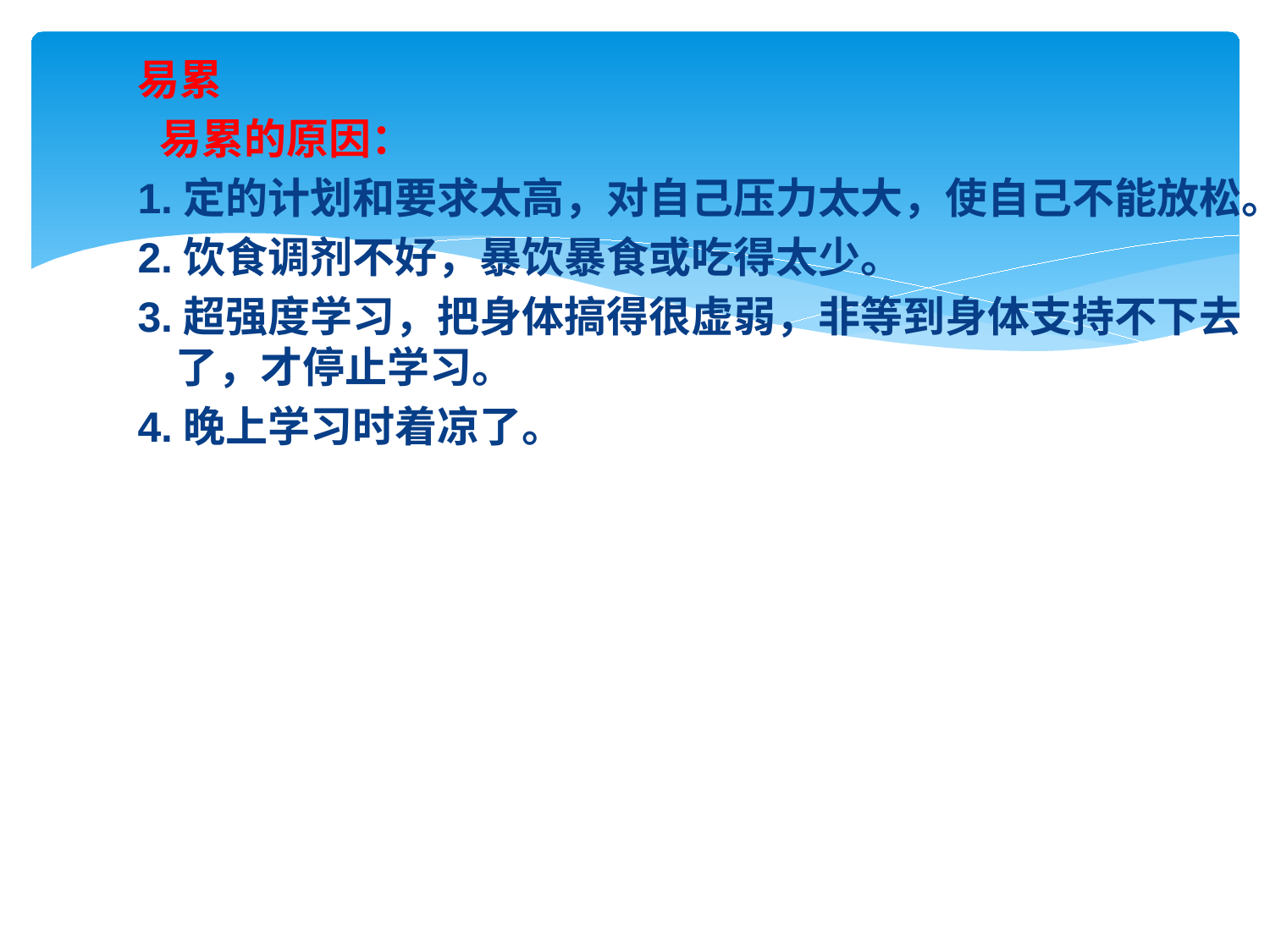

易累
 易累的原因：
1.定的计划和要求太高，对自己压力太大，使自己不能放松。
2.饮食调剂不好，暴饮暴食或吃得太少。
3.超强度学习，把身体搞得很虚弱，非等到身体支持不下去了，才停止学习。
4.晚上学习时着凉了。